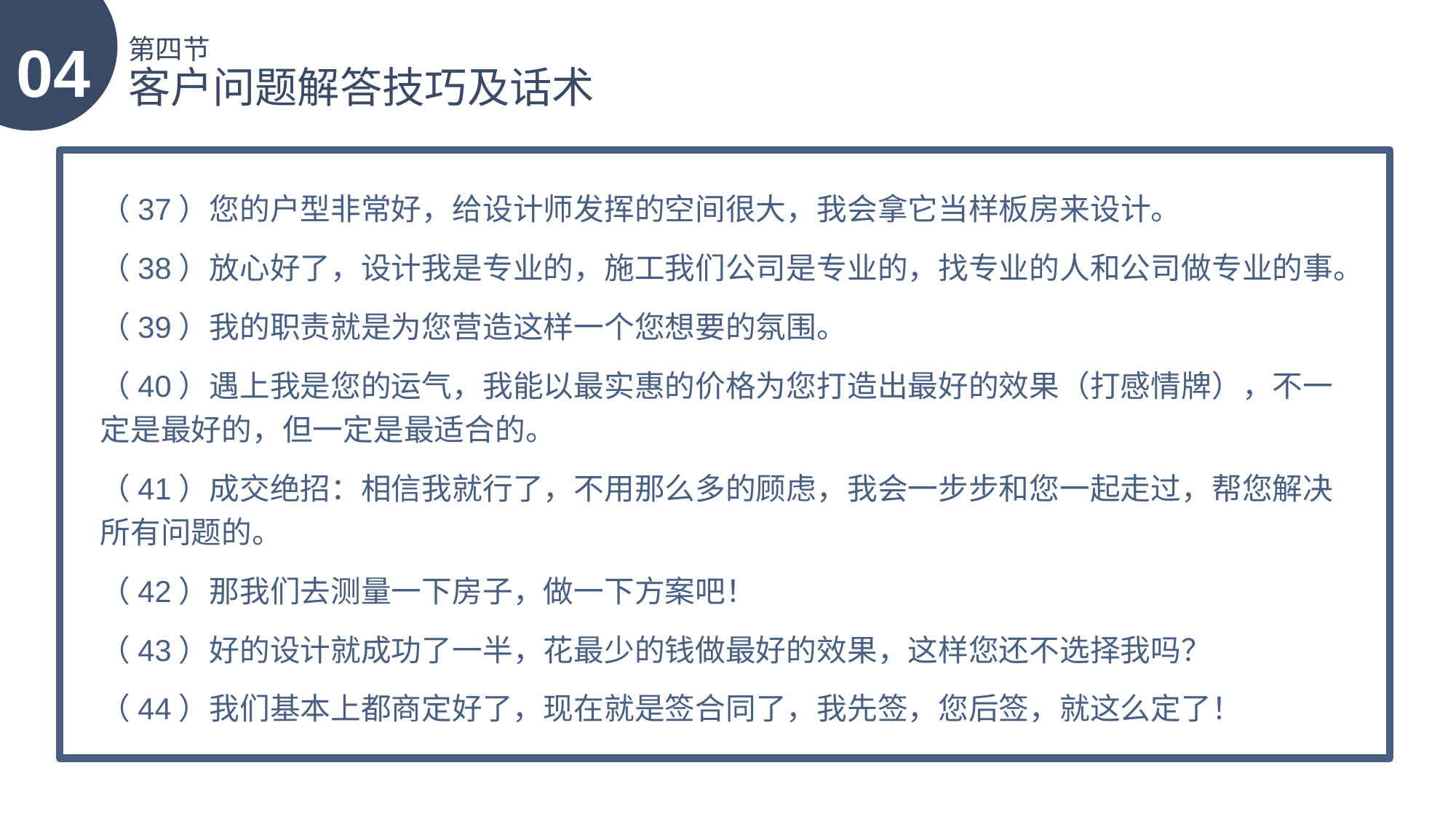

04
第四节
客户问题解答技巧及话术

（37）您的户型非常好，给设计师发挥的空间很大，我会拿它当样板房来设计。
（38）放心好了，设计我是专业的，施工我们公司是专业的，找专业的人和公司做专业的事。
（39）我的职责就是为您营造这样一个您想要的氛围。
（40）遇上我是您的运气，我能以最实惠的价格为您打造出最好的效果（打感情牌），不一定是最好的，但一定是最适合的。
（41）成交绝招：相信我就行了，不用那么多的顾虑，我会一步步和您一起走过，帮您解决所有问题的。
（42）那我们去测量一下房子，做一下方案吧！
（43）好的设计就成功了一半，花最少的钱做最好的效果，这样您还不选择我吗？
（44）我们基本上都商定好了，现在就是签合同了，我先签，您后签，就这么定了！